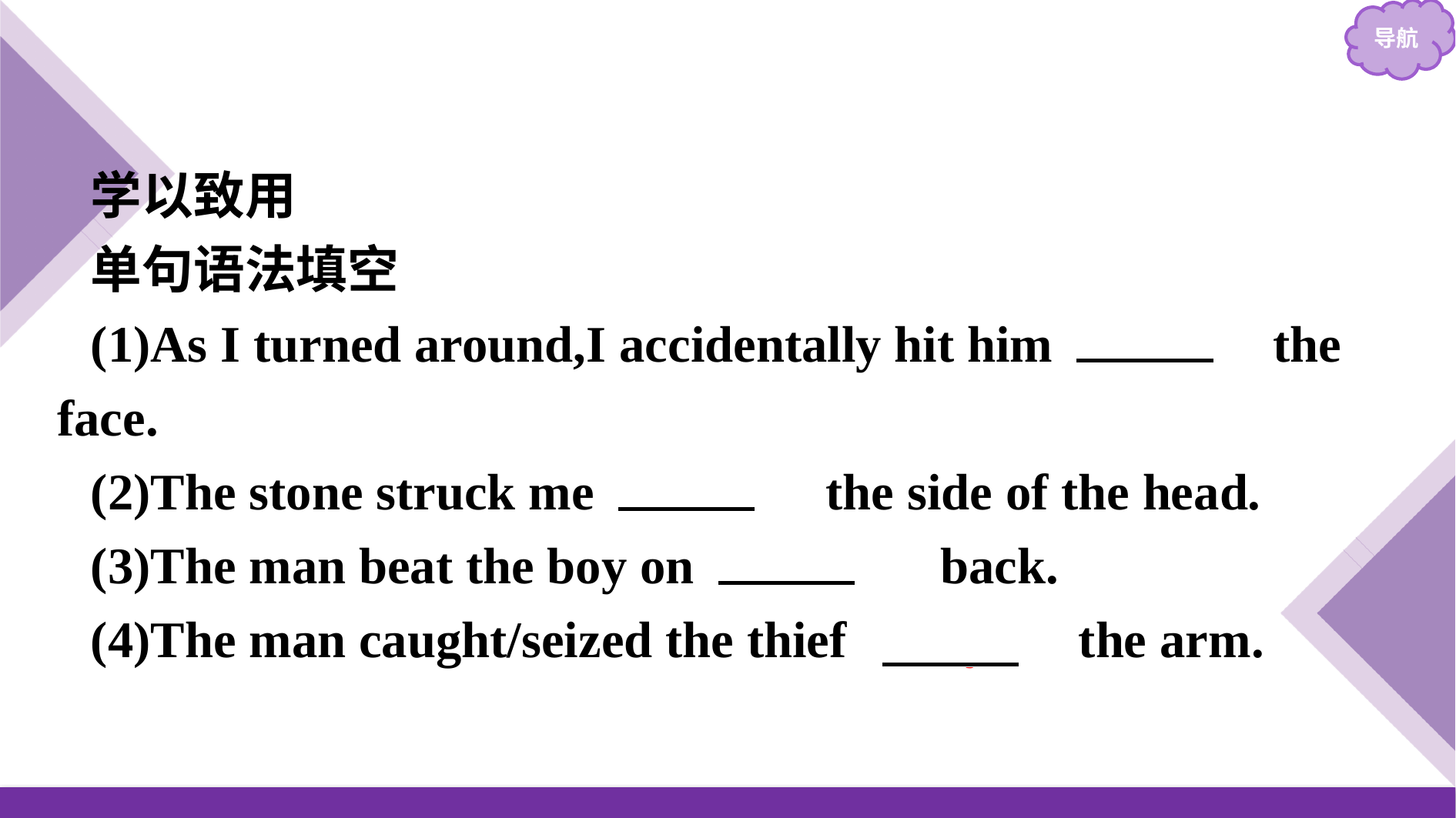

学以致用
单句语法填空
(1)As I turned around,I accidentally hit him 　in　 the face.
(2)The stone struck me 　on　 the side of the head.
(3)The man beat the boy on 　the　 back.
(4)The man caught/seized the thief 　by　 the arm.